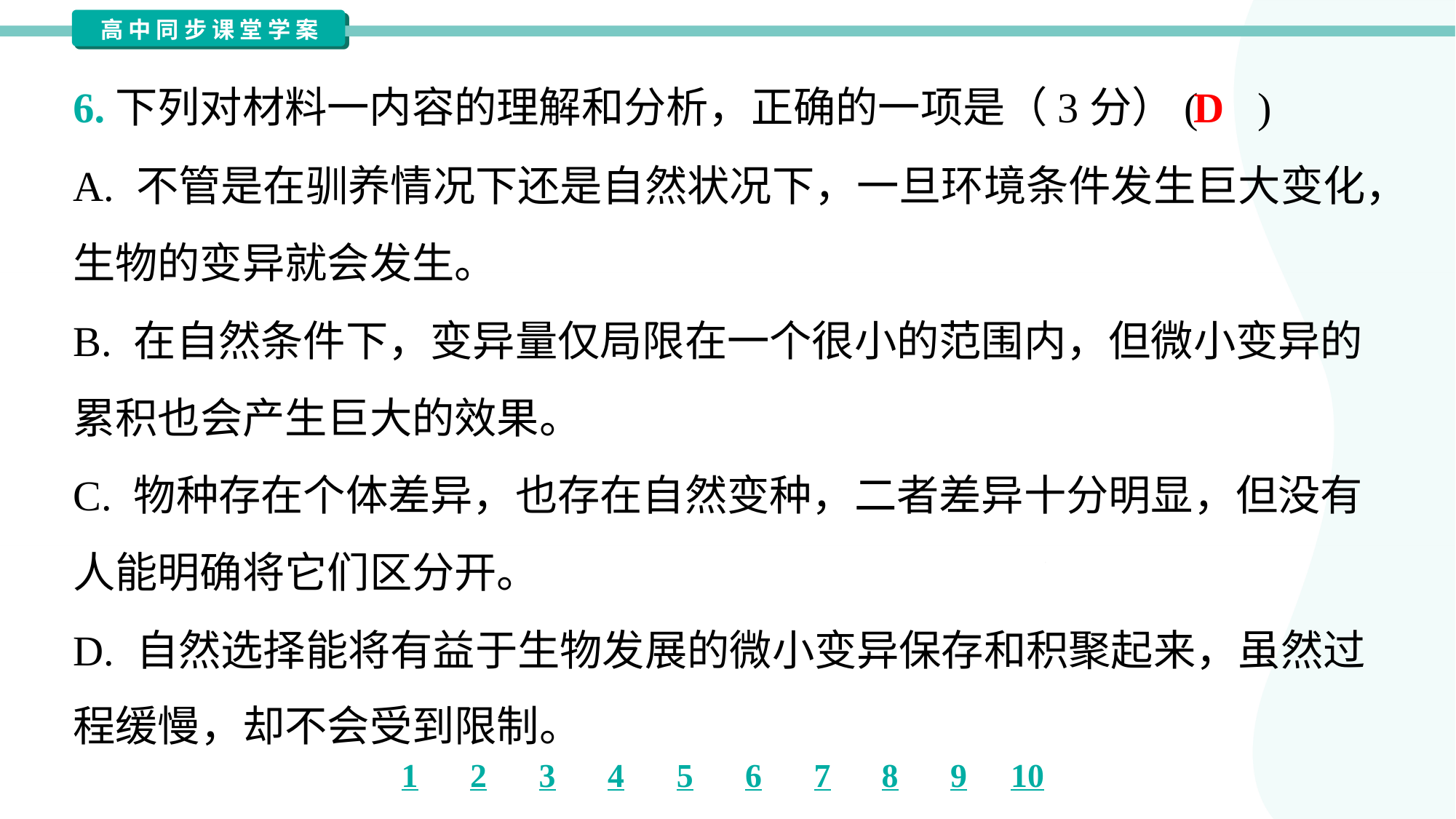

D
6.下列对材料一内容的理解和分析，正确的一项是（3分）(     )
A. 不管是在驯养情况下还是自然状况下，一旦环境条件发生巨大变化，
生物的变异就会发生。
B. 在自然条件下，变异量仅局限在一个很小的范围内，但微小变异的
累积也会产生巨大的效果。
C. 物种存在个体差异，也存在自然变种，二者差异十分明显，但没有
人能明确将它们区分开。
D. 自然选择能将有益于生物发展的微小变异保存和积聚起来，虽然过
程缓慢，却不会受到限制。